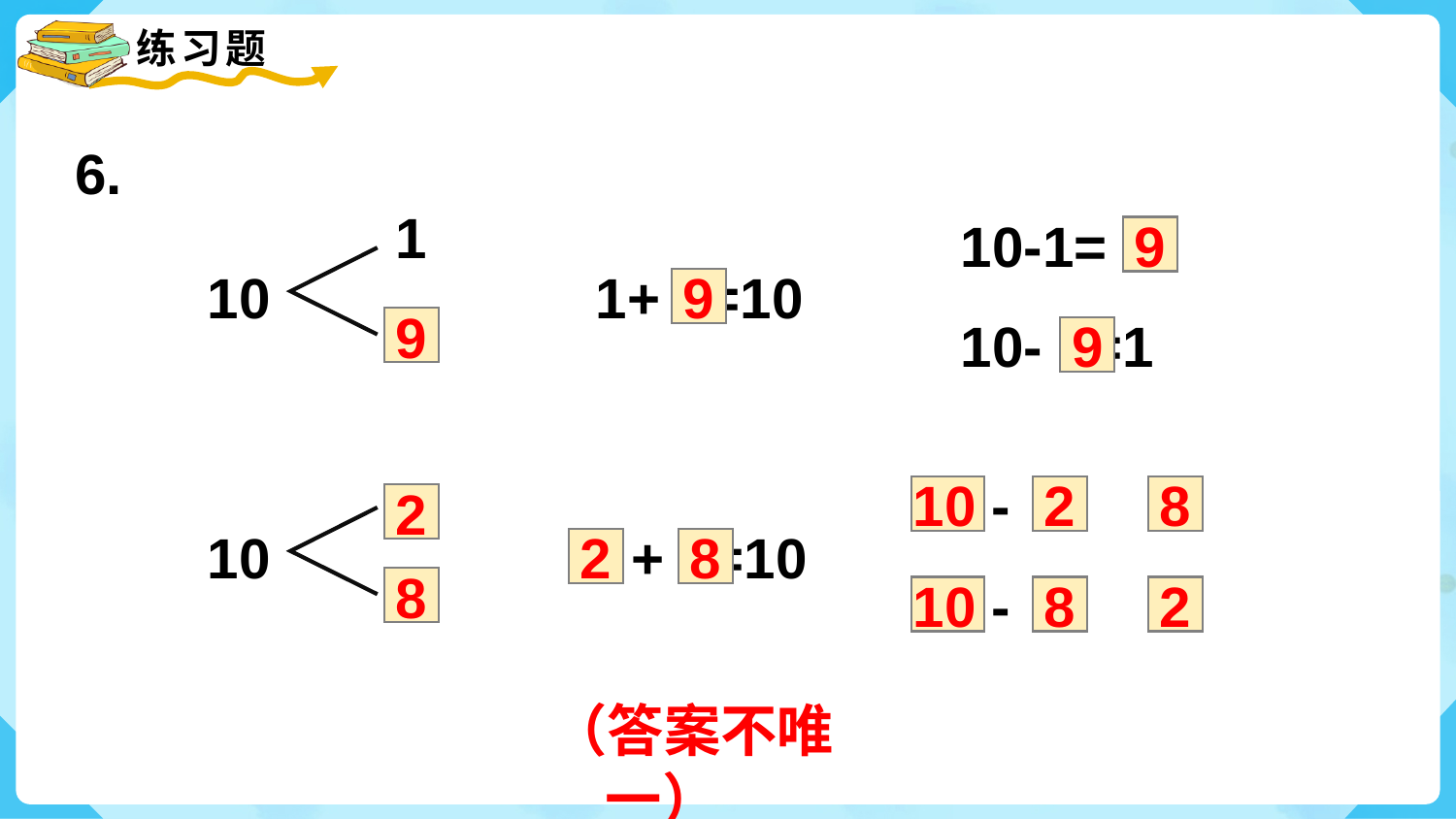

6.
1
10-1=
9

10
1+   =10
9

9
10-   =1
9

10
-   =
2
8
2

10
+   =10
8
2

8
10
-   =
8
2

（答案不唯一）